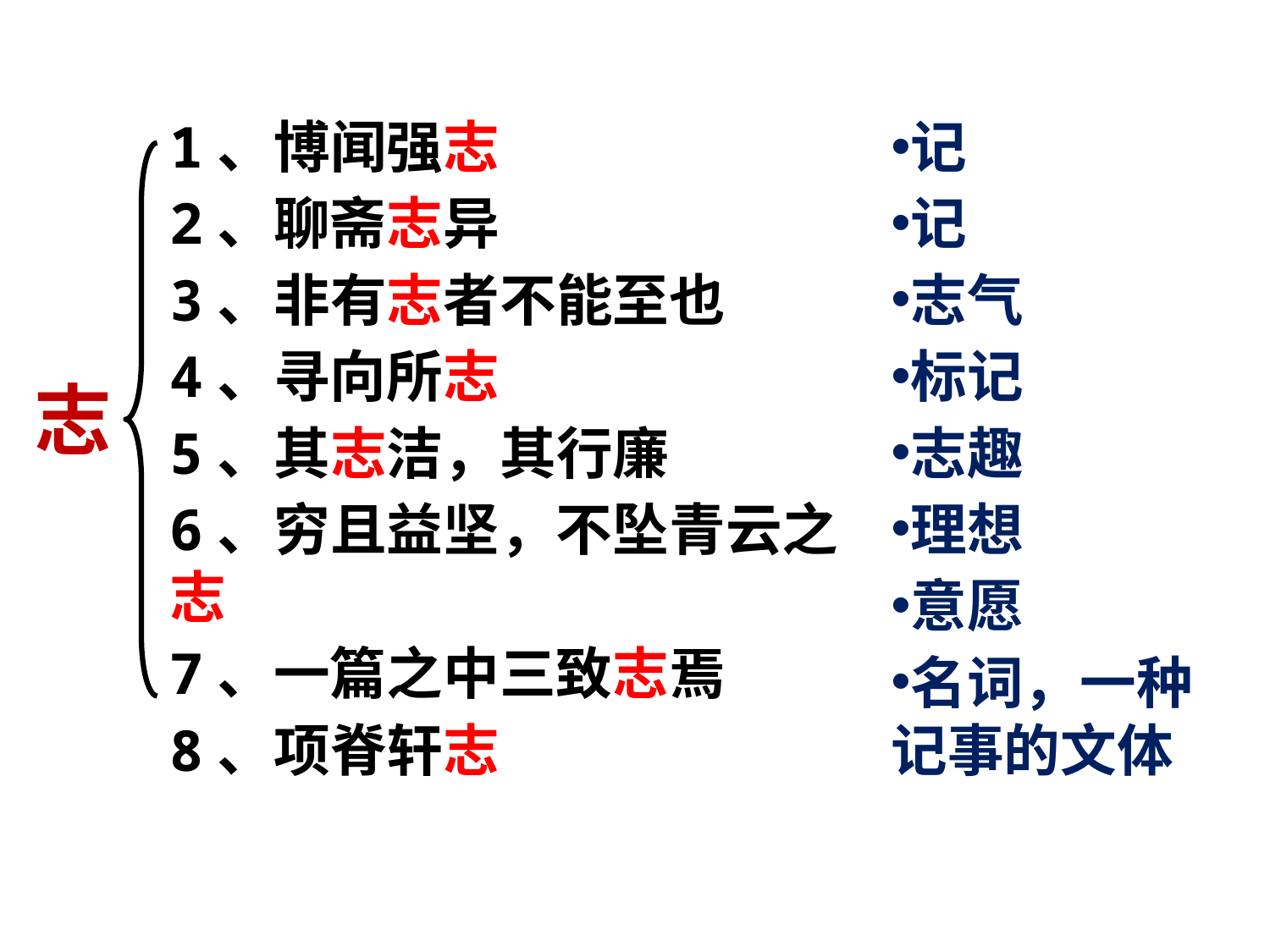

1、博闻强志
2、聊斋志异
3、非有志者不能至也
4、寻向所志
5、其志洁，其行廉
6、穷且益坚，不坠青云之志
7、一篇之中三致志焉
8、项脊轩志
记
记
志气
标记
志趣
理想
意愿
名词，一种记事的文体

志